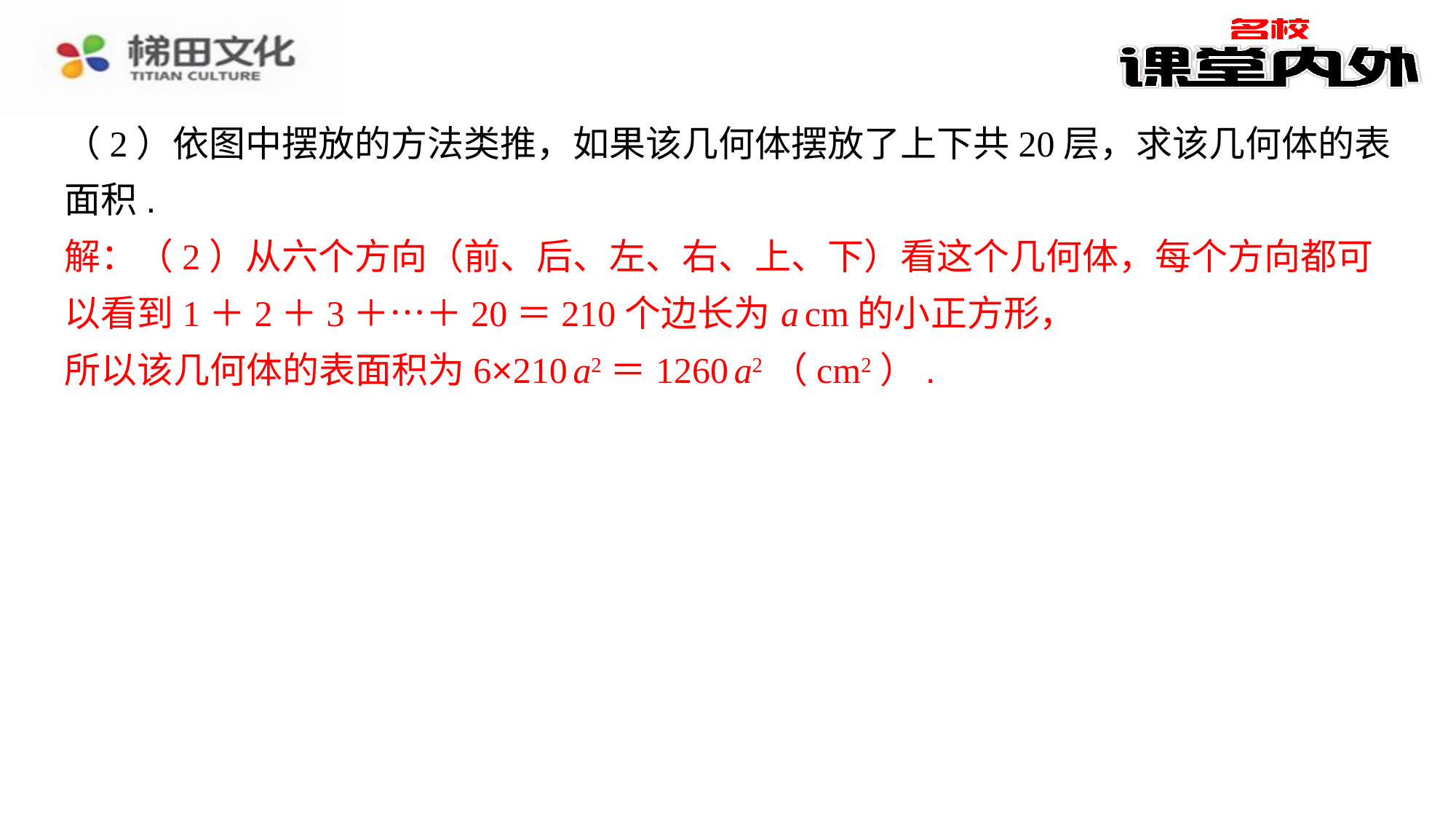

（2）依图中摆放的方法类推，如果该几何体摆放了上下共20层，求该几何体的表
面积.
解：（2）从六个方向（前、后、左、右、上、下）看这个几何体，每个方向都可
以看到1＋2＋3＋…＋20＝210个边长为 a cm的小正方形，
所以该几何体的表面积为6×210 a2＝1260 a2（cm2）.
解：（2）从六个方向（前、后、左、右、上、下）看这个几何体，每个方向都可
以看到1＋2＋3＋…＋20＝210个边长为 a cm的小正方形，
所以该几何体的表面积为6×210 a2＝1260 a2（cm2）.